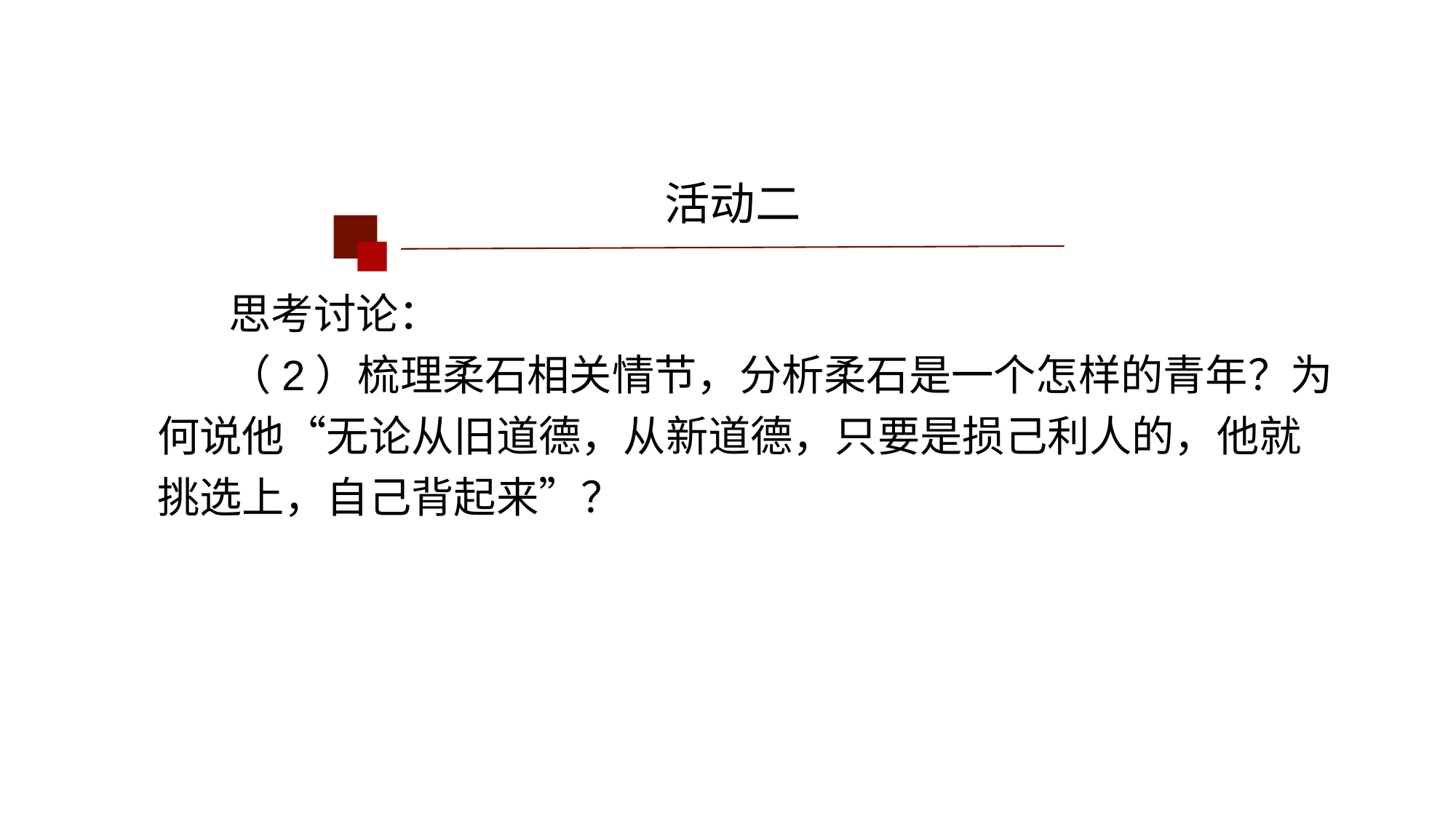

活动二

思考讨论：
（2）梳理柔石相关情节，分析柔石是一个怎样的青年？为何说他“无论从旧道德，从新道德，只要是损己利人的，他就挑选上，自己背起来”？